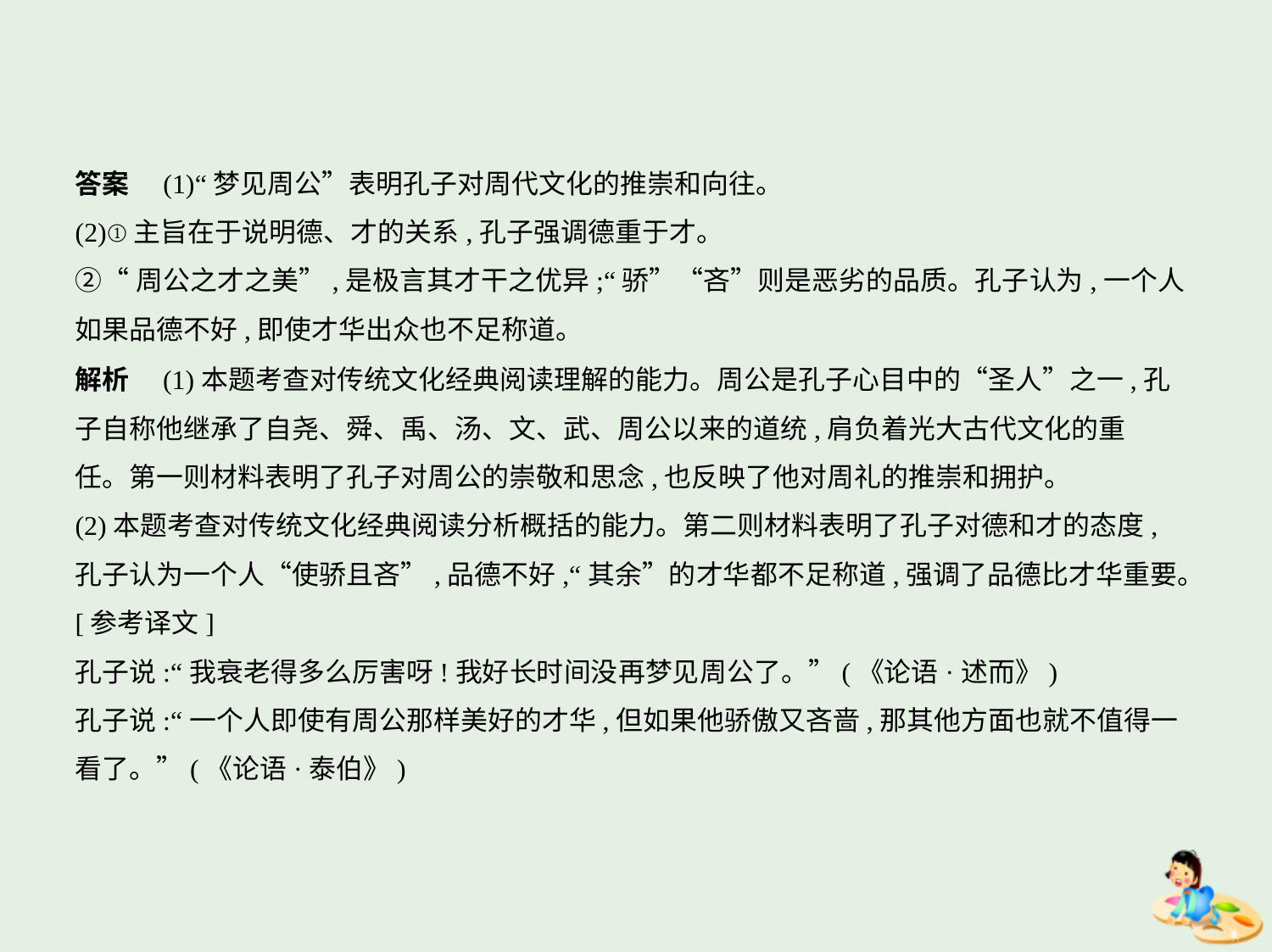

答案　(1)“梦见周公”表明孔子对周代文化的推崇和向往。
(2)①主旨在于说明德、才的关系,孔子强调德重于才。
②“周公之才之美”,是极言其才干之优异;“骄”“吝”则是恶劣的品质。孔子认为,一个人
如果品德不好,即使才华出众也不足称道。
解析　(1)本题考查对传统文化经典阅读理解的能力。周公是孔子心目中的“圣人”之一,孔
子自称他继承了自尧、舜、禹、汤、文、武、周公以来的道统,肩负着光大古代文化的重
任。第一则材料表明了孔子对周公的崇敬和思念,也反映了他对周礼的推崇和拥护。
(2)本题考查对传统文化经典阅读分析概括的能力。第二则材料表明了孔子对德和才的态度,
孔子认为一个人“使骄且吝”,品德不好,“其余”的才华都不足称道,强调了品德比才华重要。
[参考译文]
孔子说:“我衰老得多么厉害呀!我好长时间没再梦见周公了。”(《论语·述而》)
孔子说:“一个人即使有周公那样美好的才华,但如果他骄傲又吝啬,那其他方面也就不值得一
看了。”(《论语·泰伯》)